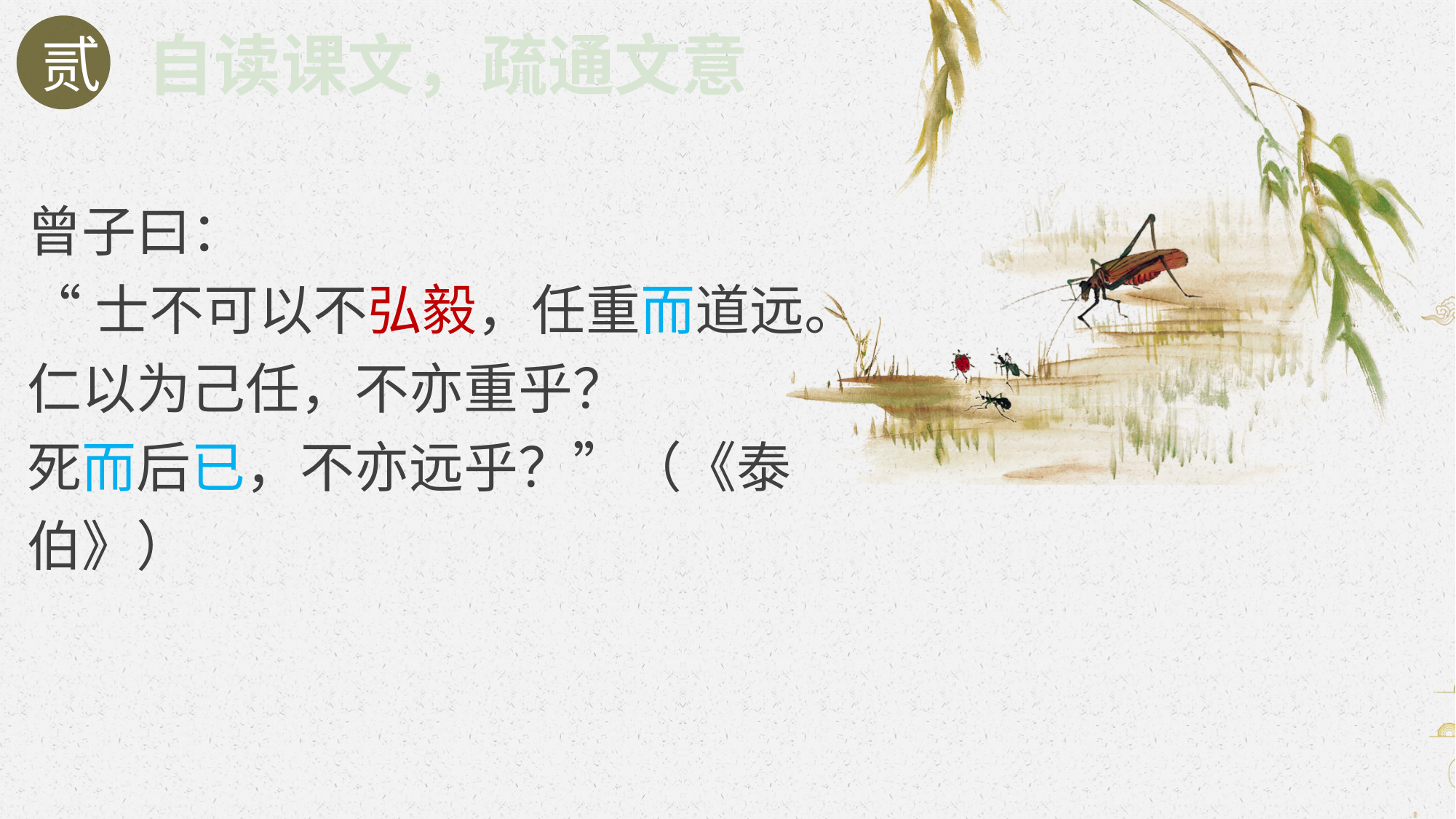

贰
自读课文，疏通文意
曾子曰：
“士不可以不弘毅，任重而道远。
仁以为己任，不亦重乎？
死而后已，不亦远乎？”（《泰伯》）